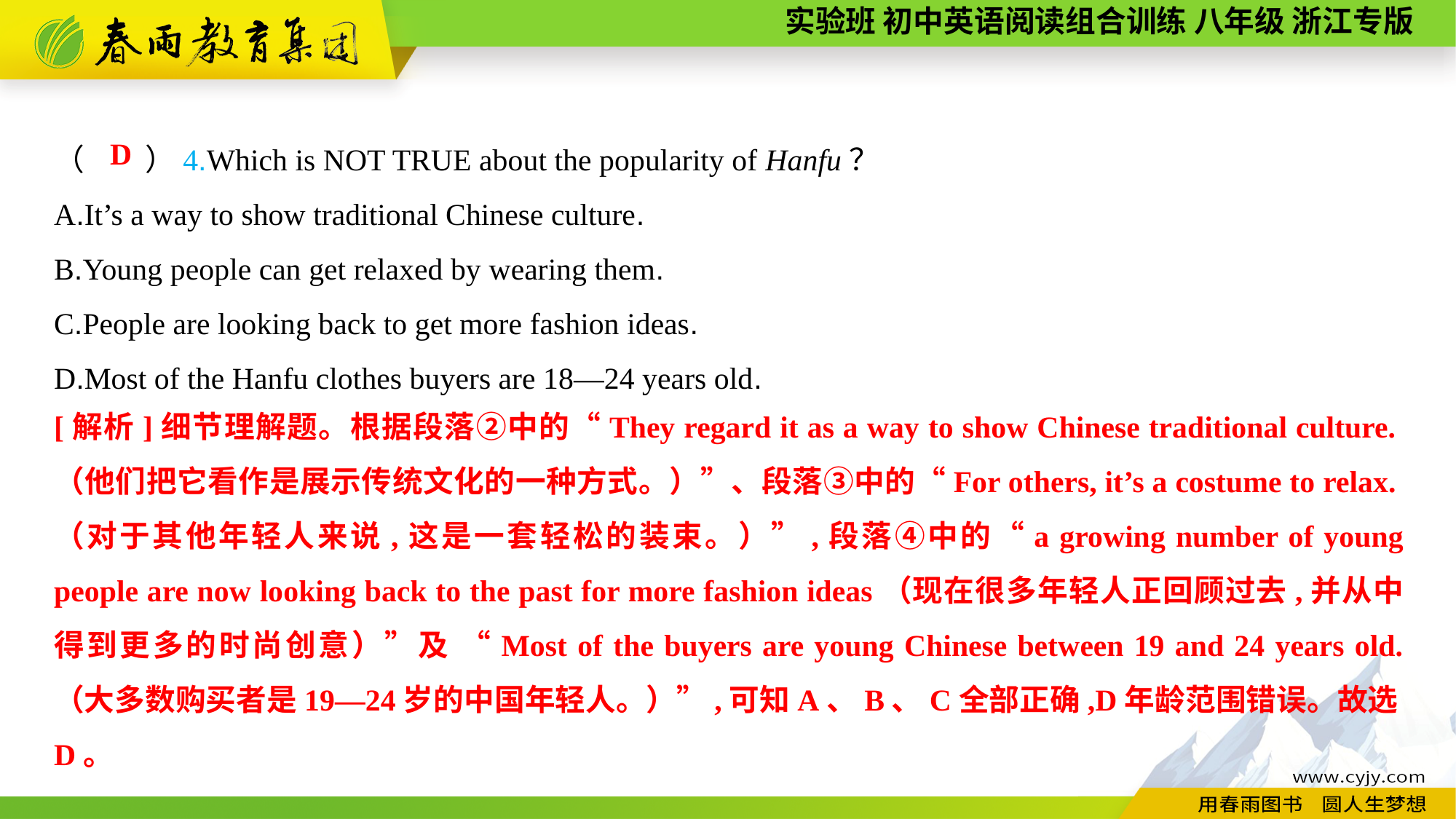

（　　）4.Which is NOT TRUE about the popularity of Hanfu？
A.It’s a way to show traditional Chinese culture.
B.Young people can get relaxed by wearing them.
C.People are looking back to get more fashion ideas.
D.Most of the Hanfu clothes buyers are 18—24 years old.
D
[解析]细节理解题。根据段落②中的“They regard it as a way to show Chinese traditional culture.（他们把它看作是展示传统文化的一种方式。）”、段落③中的“For others, it’s a costume to relax.（对于其他年轻人来说,这是一套轻松的装束。）”,段落④中的“a growing number of young people are now looking back to the past for more fashion ideas（现在很多年轻人正回顾过去,并从中得到更多的时尚创意）”及 “Most of the buyers are young Chinese between 19 and 24 years old. （大多数购买者是19—24岁的中国年轻人。）”,可知A、B、C全部正确,D年龄范围错误。故选D。